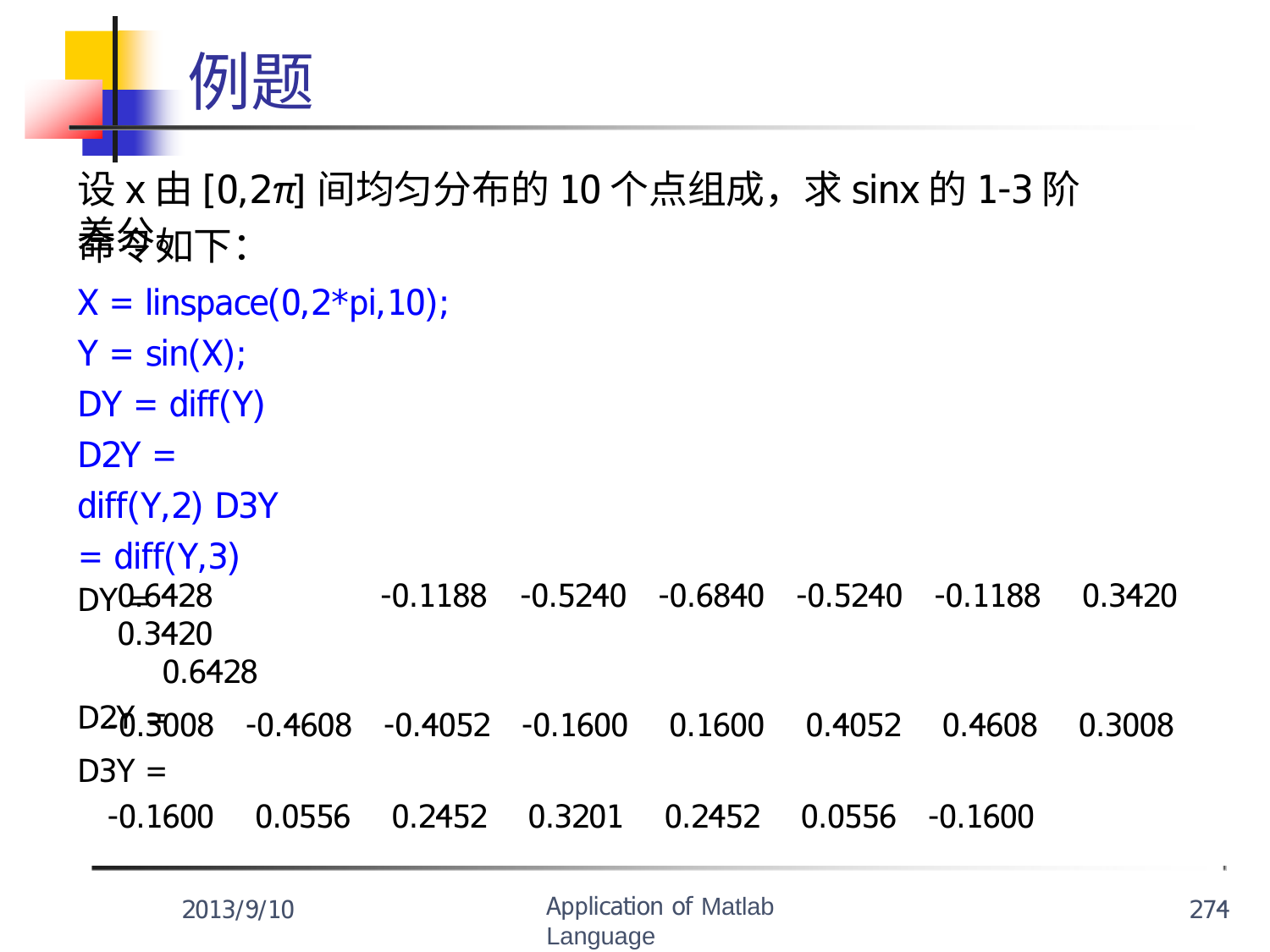

例题
设x由[0,2π]间均匀分布的10个点组成，求sinx的1-3阶差分。
命令如下：
X = linspace(0,2*pi,10); Y = sin(X);
DY = diff(Y) D2Y = diff(Y,2) D3Y = diff(Y,3)
DY =
0.6428	0.3420
0.6428
D2Y =
-0.1188	-0.5240	-0.6840	-0.5240	-0.1188	0.3420
-0.3008
D3Y =
-0.1600
-0.4608
-0.4052
-0.1600
0.1600
0.4052
0.4608
0.3008
0.0556
0.2452
0.3201
0.2452
0.0556
-0.1600
Application of Matlab Language
2013/9/10
274